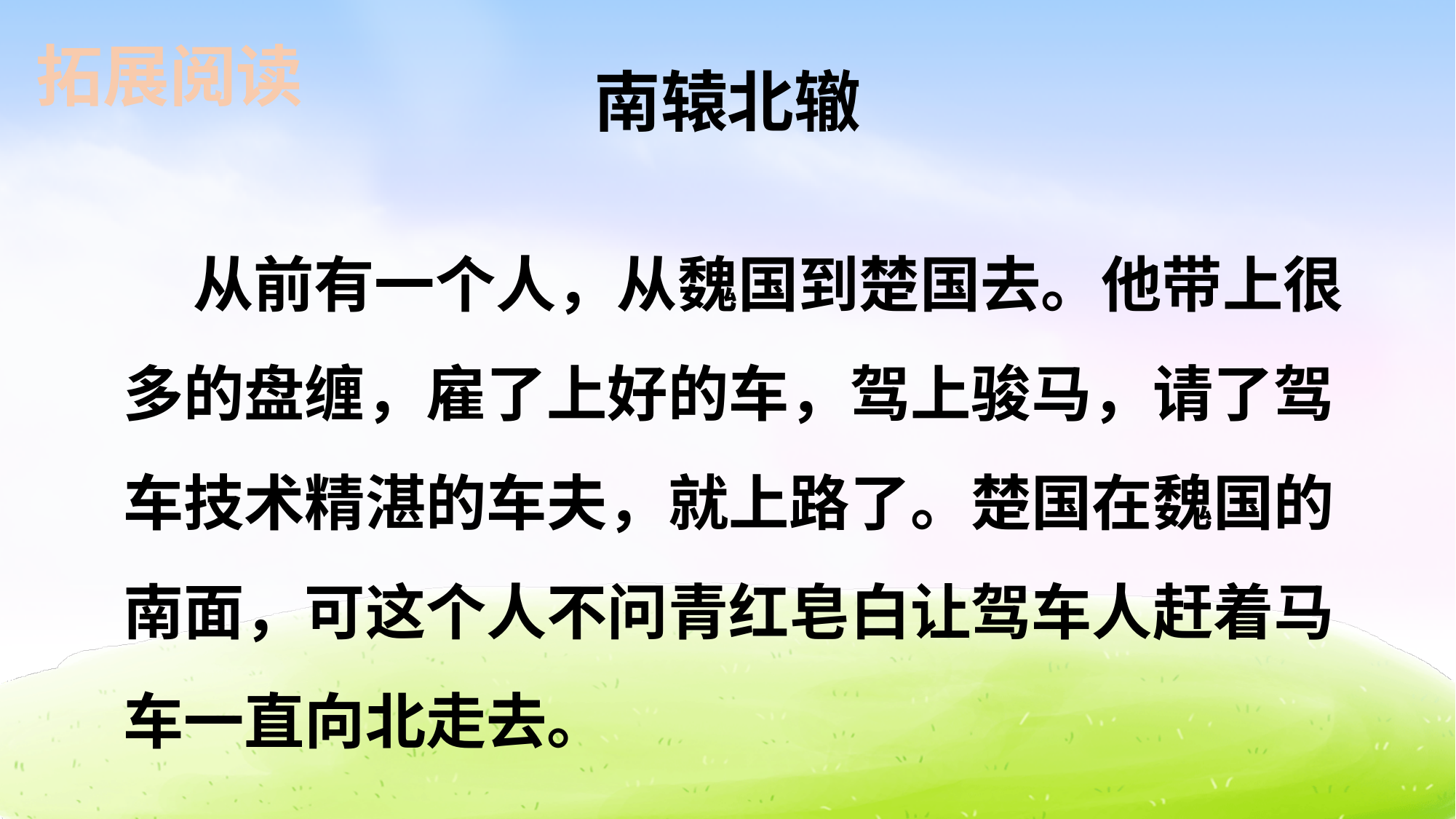

拓展阅读
南辕北辙
    从前有一个人，从魏国到楚国去。他带上很多的盘缠，雇了上好的车，驾上骏马，请了驾车技术精湛的车夫，就上路了。楚国在魏国的南面，可这个人不问青红皂白让驾车人赶着马车一直向北走去。